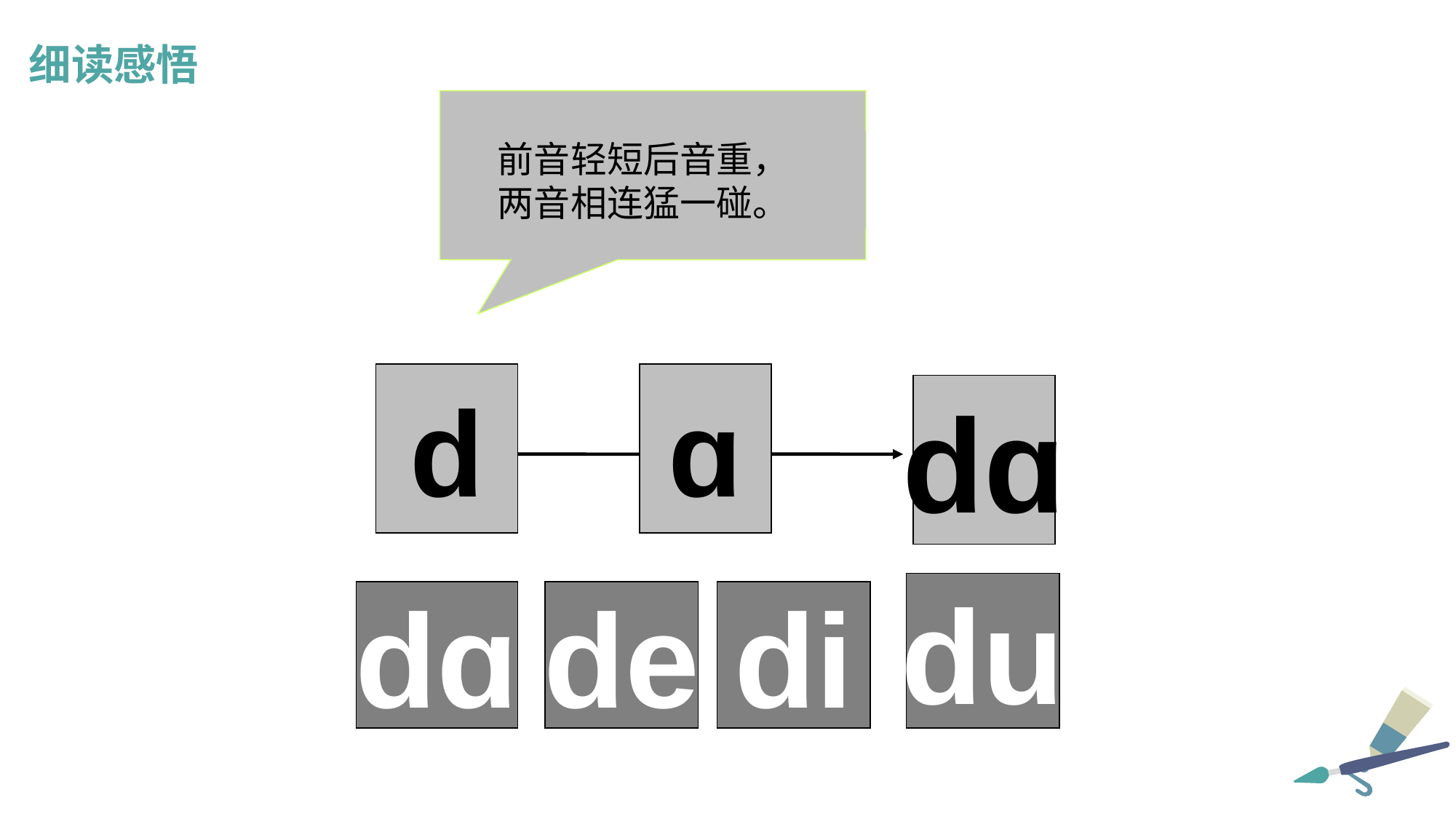

细读感悟

前音轻短后音重，
两音相连猛一碰。
d
ɑ
dɑ

du
dɑ
de
di